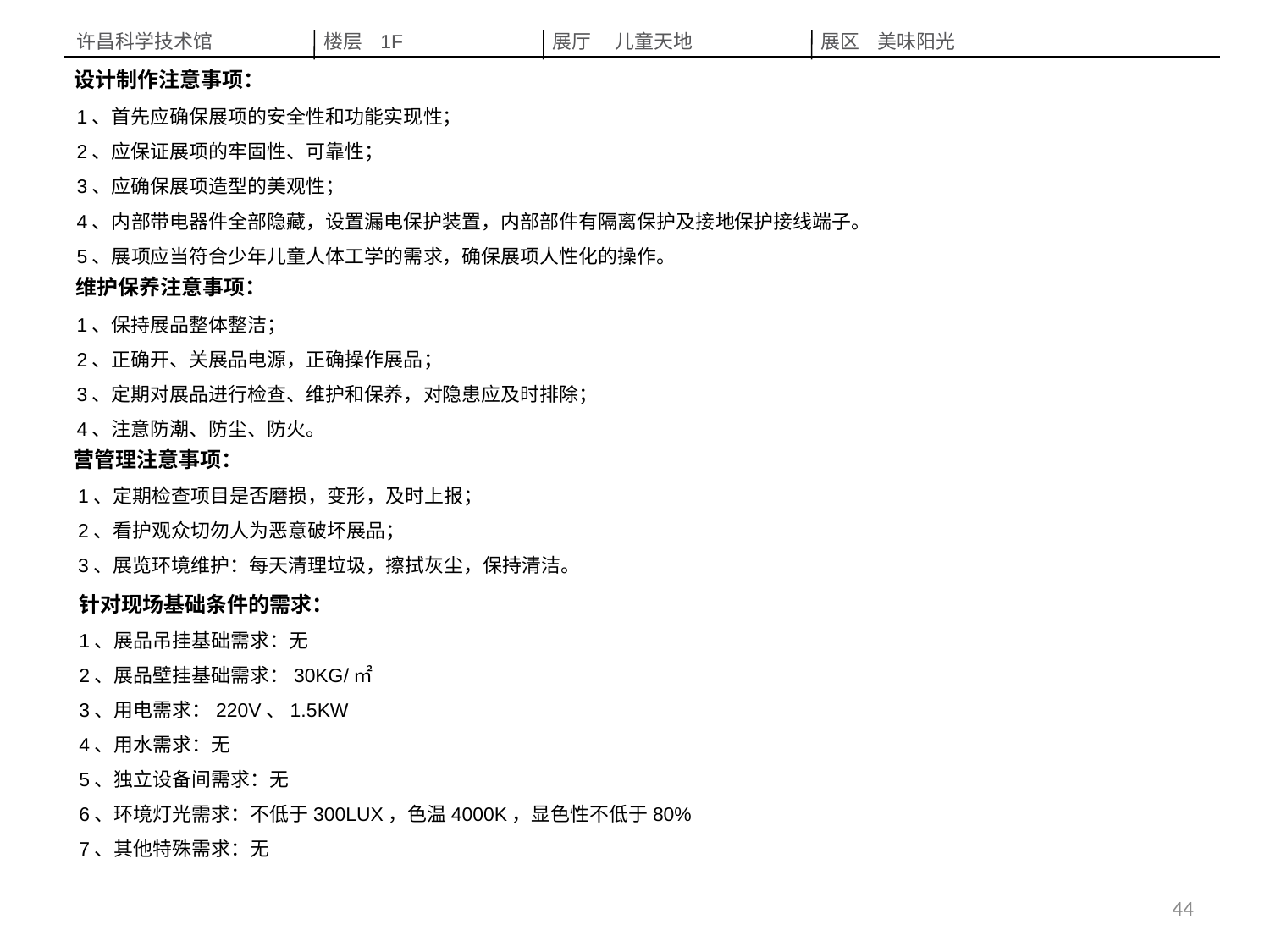

许昌科学技术馆
楼层   1F
展厅  儿童天地
展区    美味阳光

设计制作注意事项：
1、首先应确保展项的安全性和功能实现性；
2、应保证展项的牢固性、可靠性；
3、应确保展项造型的美观性；
4、内部带电器件全部隐藏，设置漏电保护装置，内部部件有隔离保护及接地保护接线端子。
5、展项应当符合少年儿童人体工学的需求，确保展项人性化的操作。

维护保养注意事项：
1、保持展品整体整洁；
2、正确开、关展品电源，正确操作展品；
3、定期对展品进行检查、维护和保养，对隐患应及时排除；
4、注意防潮、防尘、防火。
营管理注意事项：
1、定期检查项目是否磨损，变形，及时上报；
2、看护观众切勿人为恶意破坏展品；
3、展览环境维护：每天清理垃圾，擦拭灰尘，保持清洁。
针对现场基础条件的需求：
1、展品吊挂基础需求：无
2、展品壁挂基础需求：30KG/㎡
3、用电需求：220V、1.5KW
4、用水需求：无
5、独立设备间需求：无
6、环境灯光需求：不低于300LUX，色温4000K，显色性不低于80%
7、其他特殊需求：无
44